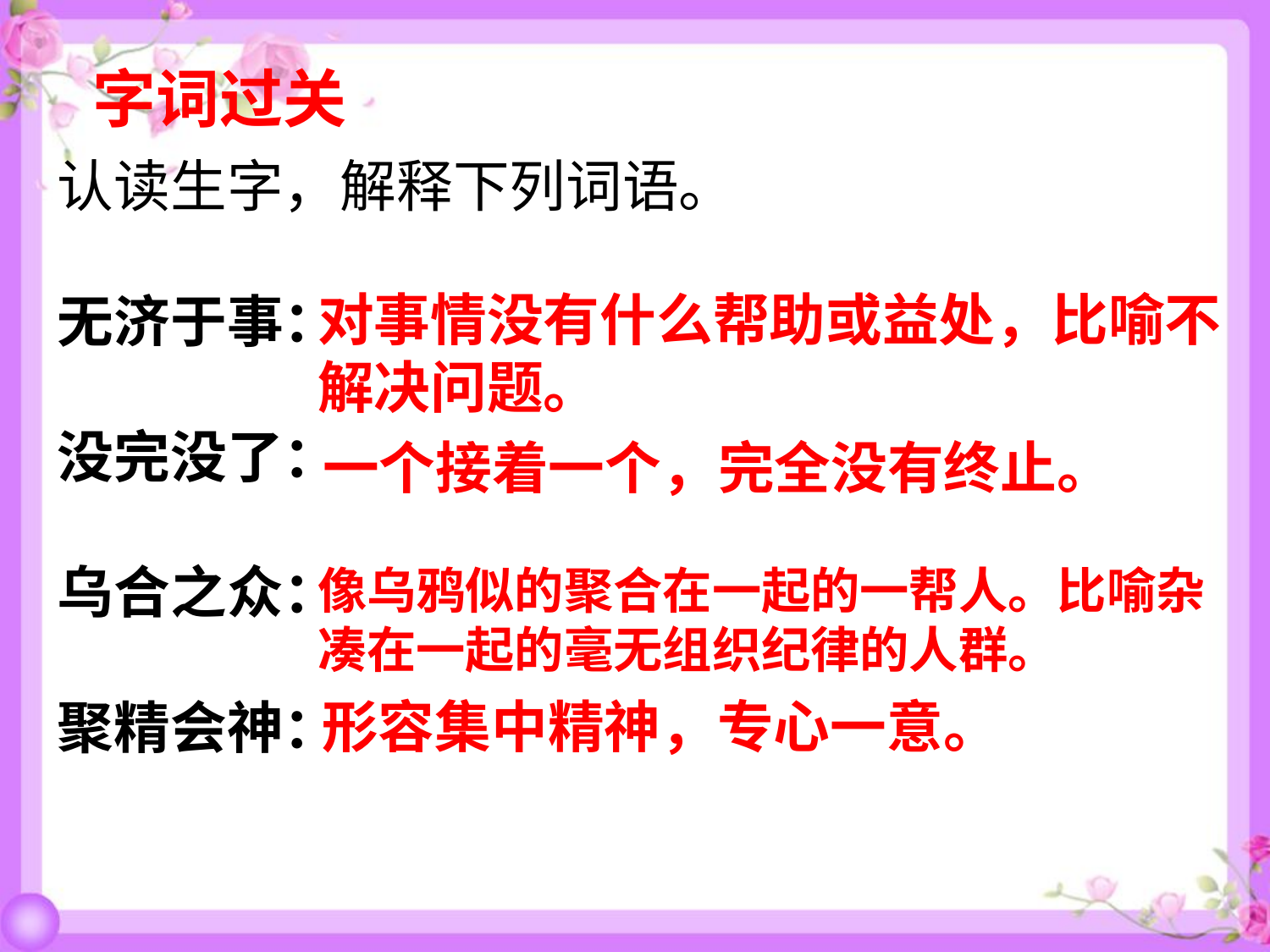

字词过关

认读生字，解释下列词语。

无济于事：

没完没了：

乌合之众：

聚精会神：
对事情没有什么帮助或益处，比喻不解决问题。
一个接着一个，完全没有终止。
像乌鸦似的聚合在一起的一帮人。比喻杂凑在一起的毫无组织纪律的人群。
形容集中精神，专心一意。